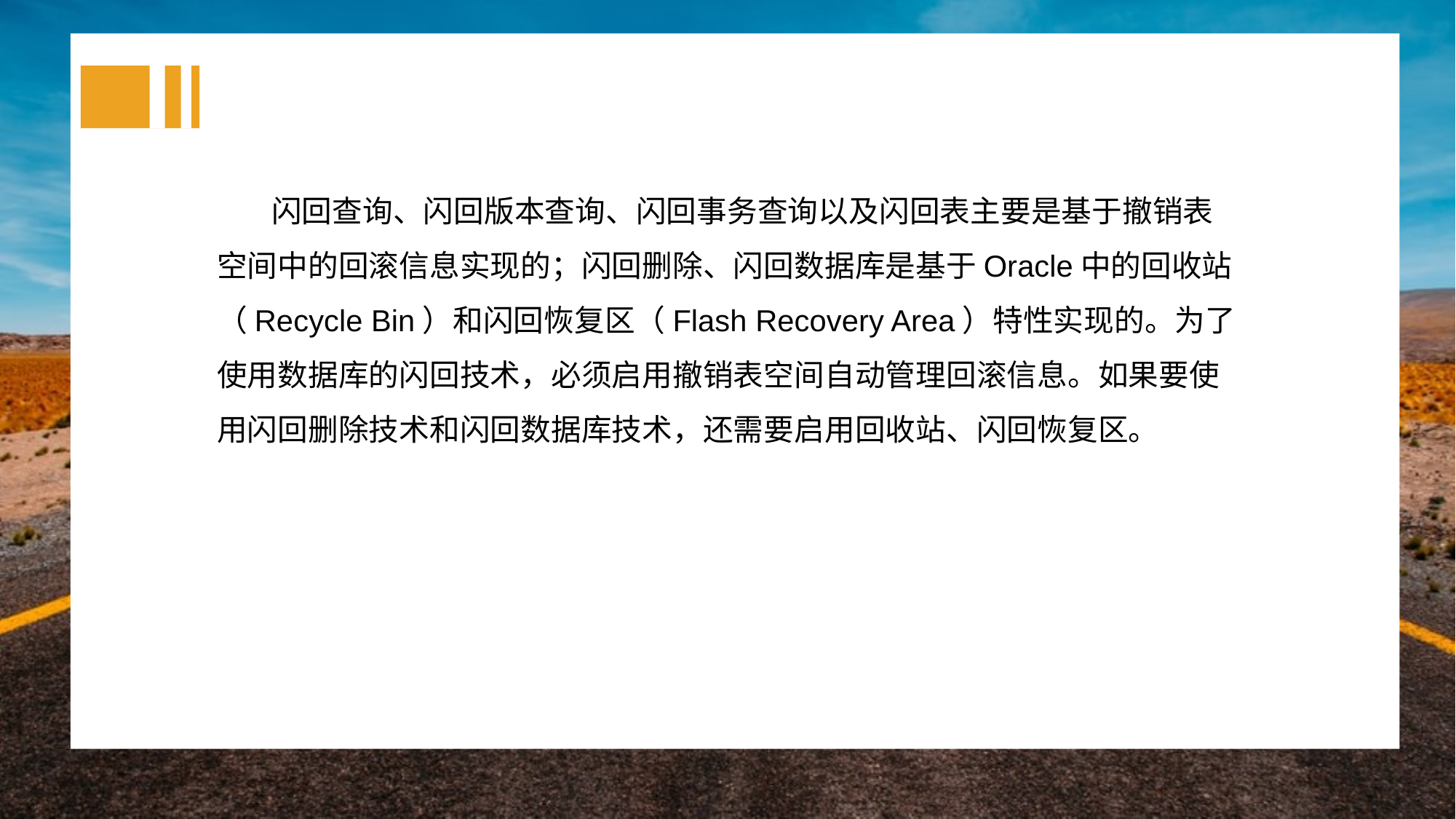

闪回查询、闪回版本查询、闪回事务查询以及闪回表主要是基于撤销表空间中的回滚信息实现的；闪回删除、闪回数据库是基于Oracle中的回收站（Recycle Bin）和闪回恢复区（Flash Recovery Area）特性实现的。为了使用数据库的闪回技术，必须启用撤销表空间自动管理回滚信息。如果要使用闪回删除技术和闪回数据库技术，还需要启用回收站、闪回恢复区。